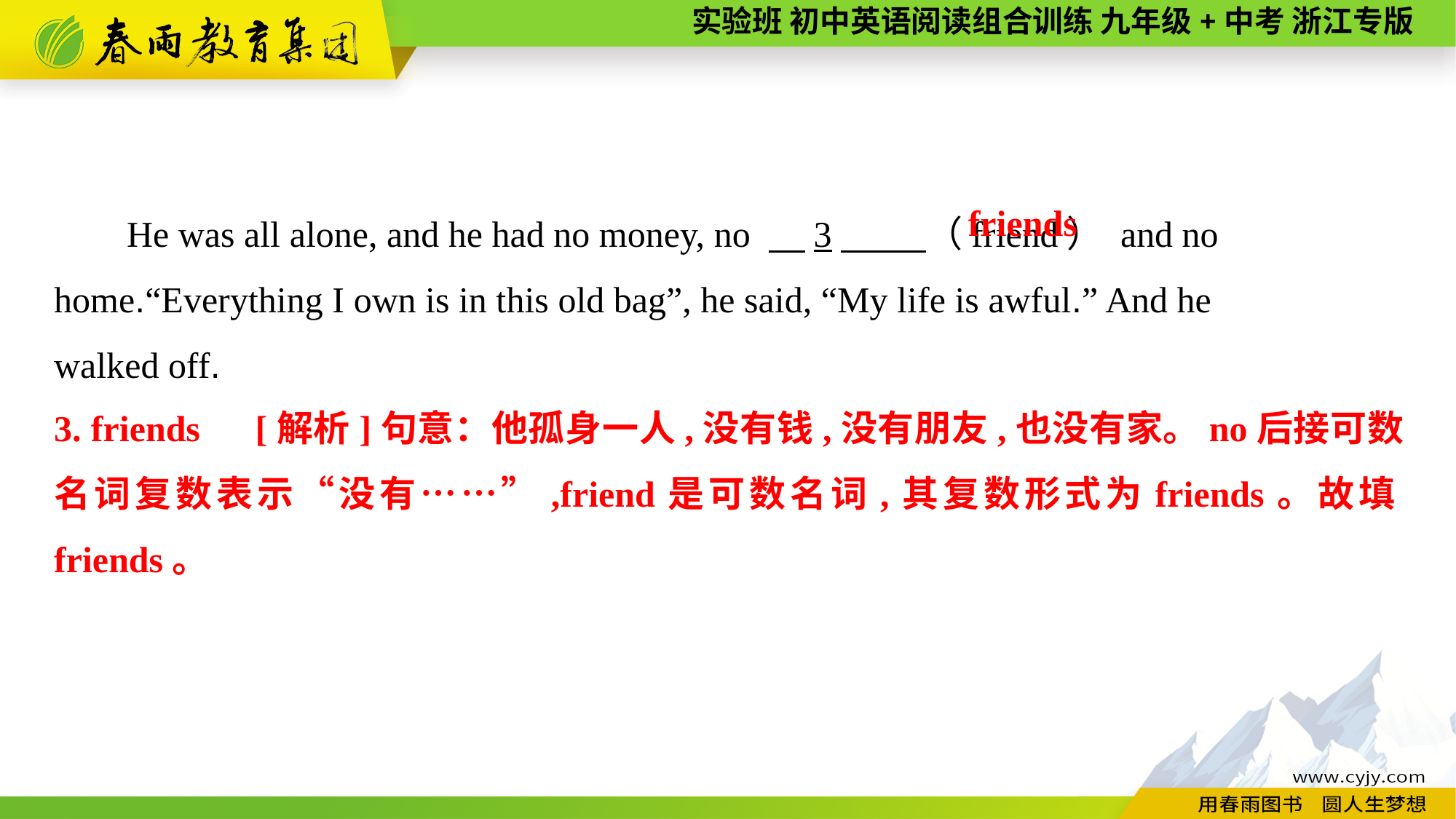

He was all alone, and he had no money, no 　3　      （friend） and no home.“Everything I own is in this old bag”, he said, “My life is awful.” And he
walked off.
friends
3. friends　[解析]句意：他孤身一人,没有钱,没有朋友,也没有家。no后接可数名词复数表示“没有……”,friend是可数名词,其复数形式为friends。故填friends。